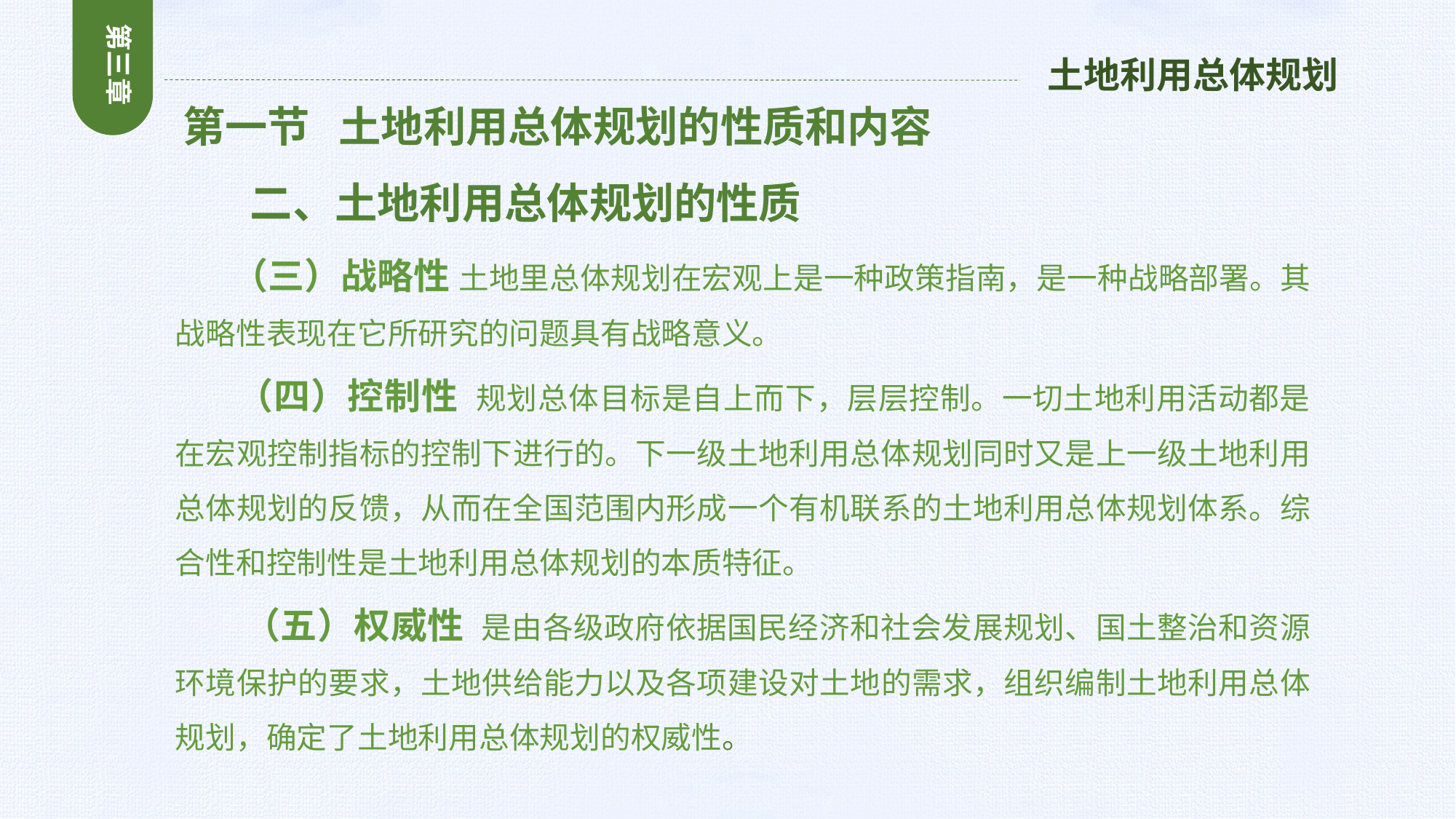

第三章
土地利用总体规划
 第一节   土地利用总体规划的性质和内容
        二、土地利用总体规划的性质
       （三）战略性 土地里总体规划在宏观上是一种政策指南，是一种战略部署。其战略性表现在它所研究的问题具有战略意义。
      （四）控制性  规划总体目标是自上而下，层层控制。一切土地利用活动都是在宏观控制指标的控制下进行的。下一级土地利用总体规划同时又是上一级土地利用总体规划的反馈，从而在全国范围内形成一个有机联系的土地利用总体规划体系。综合性和控制性是土地利用总体规划的本质特征。
       （五）权威性  是由各级政府依据国民经济和社会发展规划、国土整治和资源环境保护的要求，土地供给能力以及各项建设对土地的需求，组织编制土地利用总体规划，确定了土地利用总体规划的权威性。